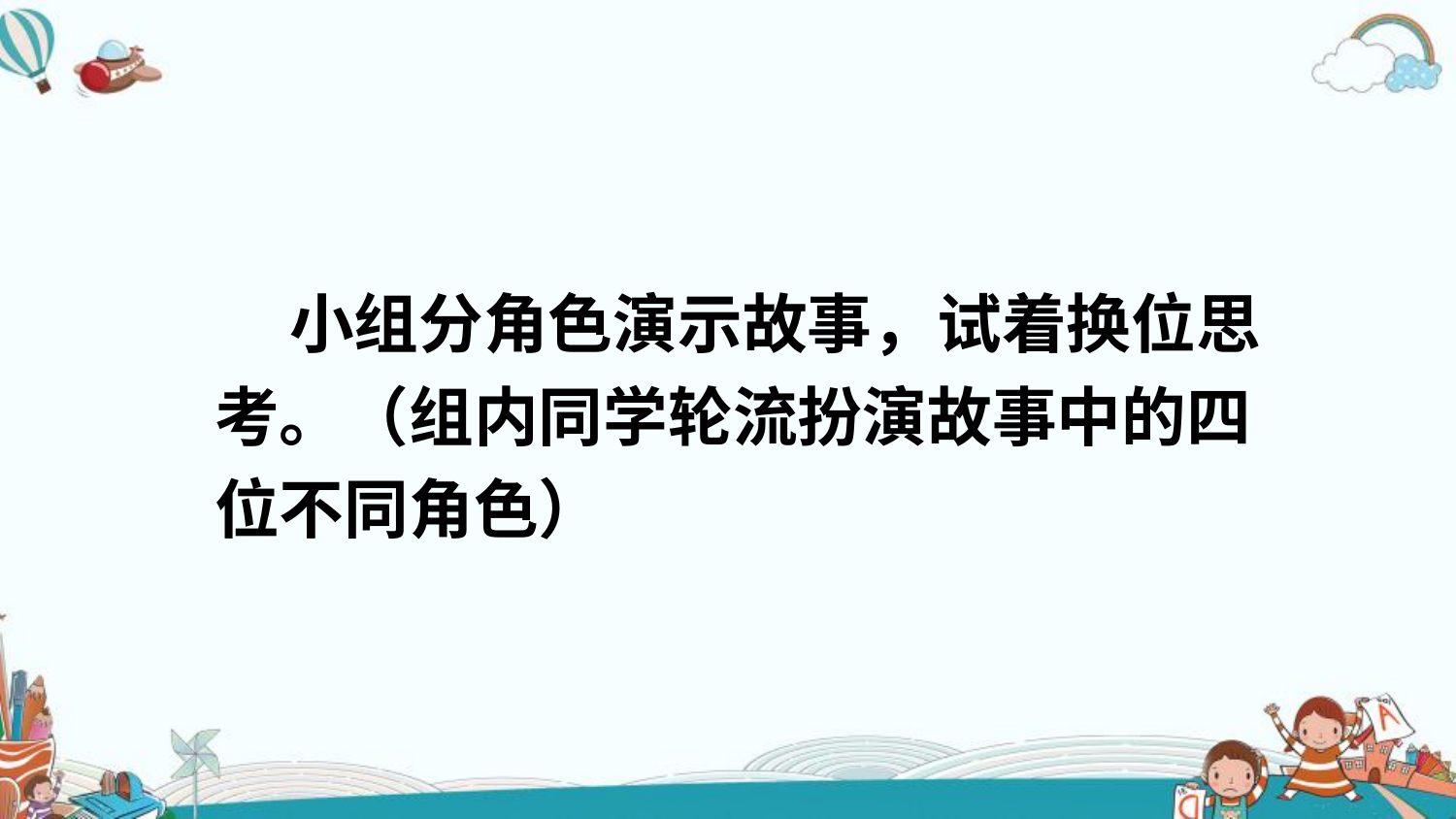

小组分角色演示故事，试着换位思考。（组内同学轮流扮演故事中的四位不同角色）